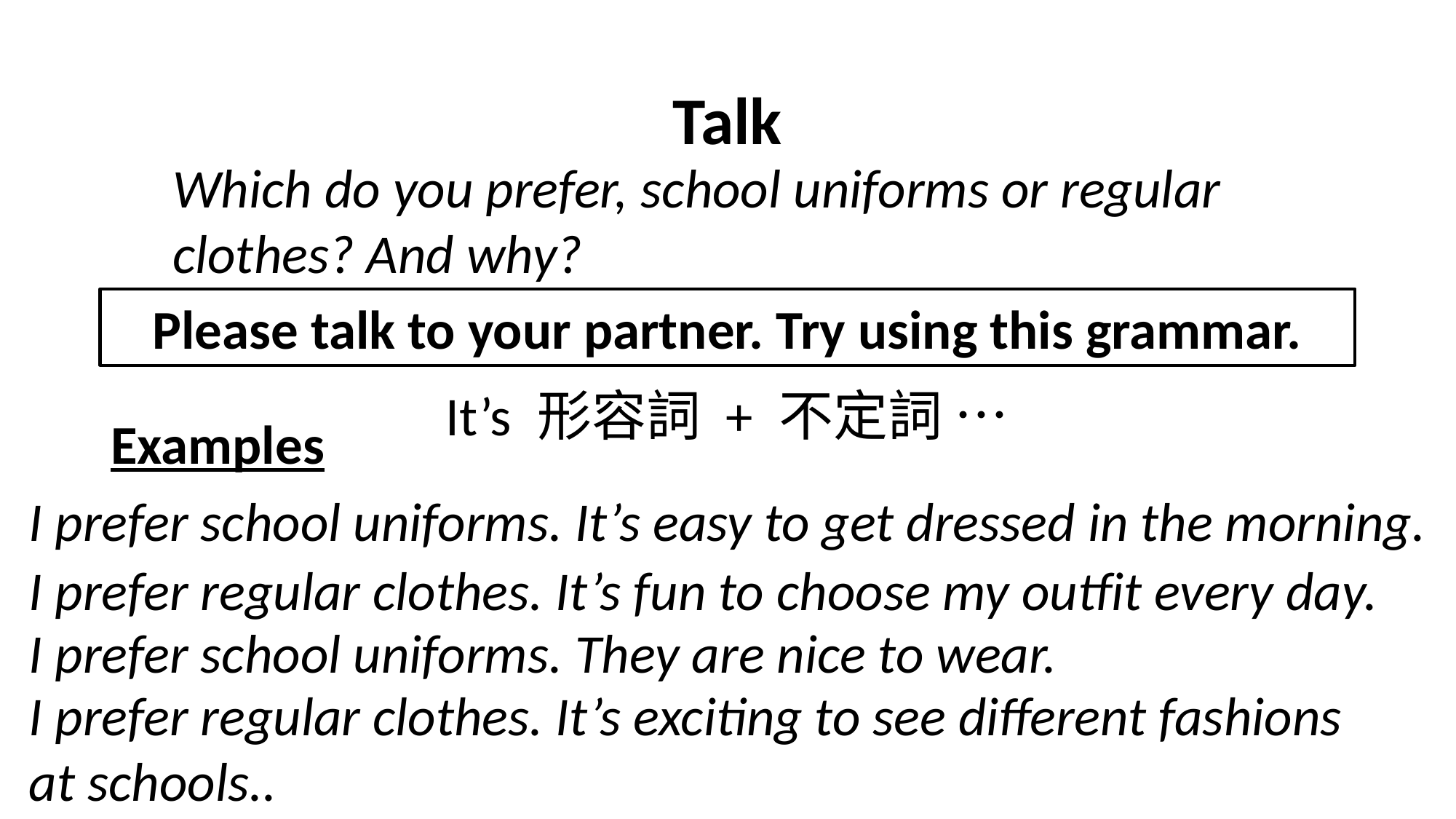

# Talk
Which do you prefer, school uniforms or regular clothes? And why?

Please talk to your partner. Try using this grammar.
It’s 形容詞 + 不定詞 …
Examples
I prefer school uniforms. It’s easy to get dressed in the morning.
I prefer regular clothes. It’s fun to choose my outfit every day.
I prefer school uniforms. They are nice to wear.
I prefer regular clothes. It’s exciting to see different fashions at schools..